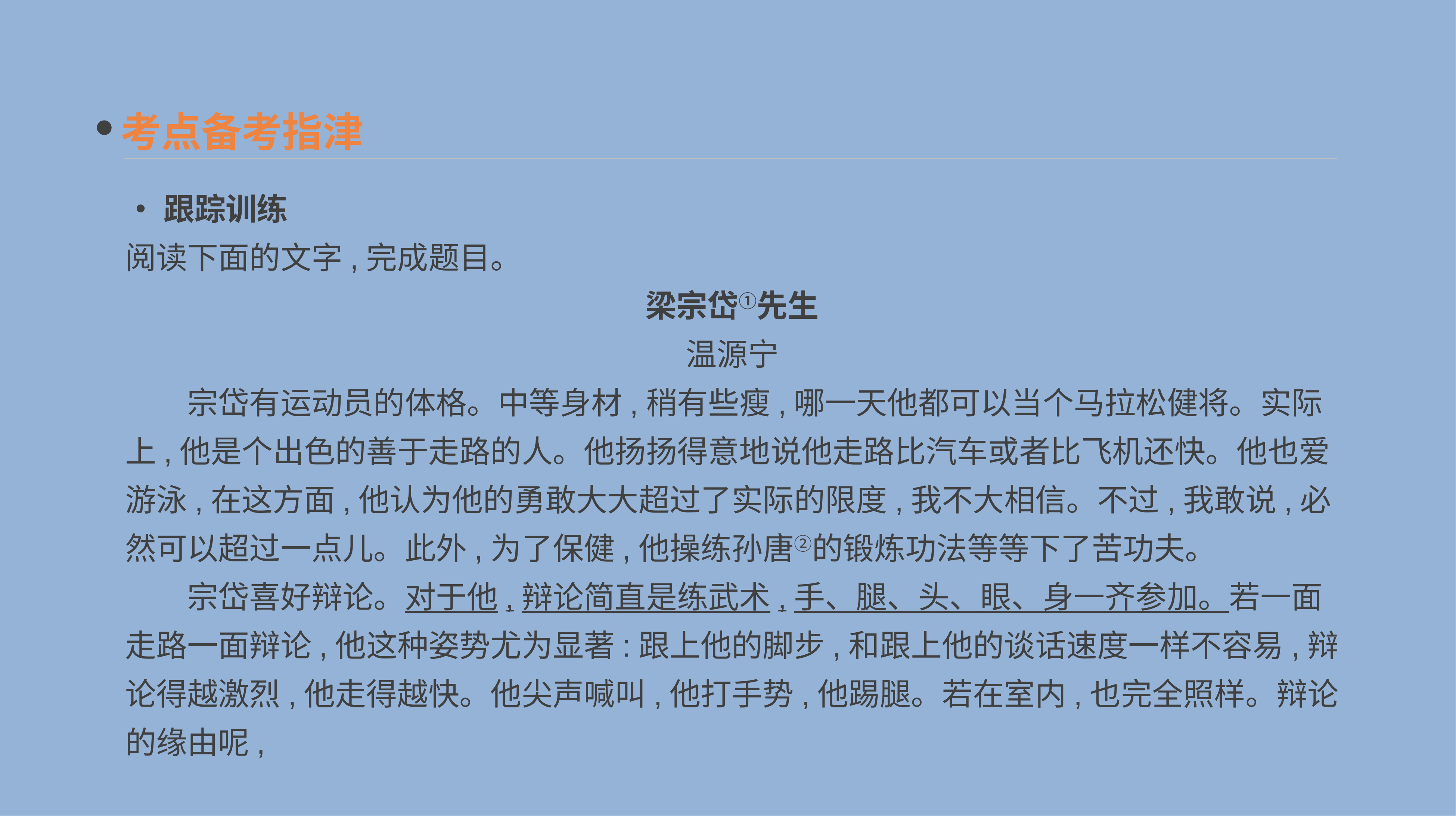

考点备考指津

•跟踪训练
阅读下面的文字,完成题目。
梁宗岱①先生
温源宁
　　宗岱有运动员的体格。中等身材,稍有些瘦,哪一天他都可以当个马拉松健将。实际上,他是个出色的善于走路的人。他扬扬得意地说他走路比汽车或者比飞机还快。他也爱游泳,在这方面,他认为他的勇敢大大超过了实际的限度,我不大相信。不过,我敢说,必然可以超过一点儿。此外,为了保健,他操练孙唐②的锻炼功法等等下了苦功夫。
　　宗岱喜好辩论。对于他,辩论简直是练武术,手、腿、头、眼、身一齐参加。若一面走路一面辩论,他这种姿势尤为显著:跟上他的脚步,和跟上他的谈话速度一样不容易,辩论得越激烈,他走得越快。他尖声喊叫,他打手势,他踢腿。若在室内,也完全照样。辩论的缘由呢,